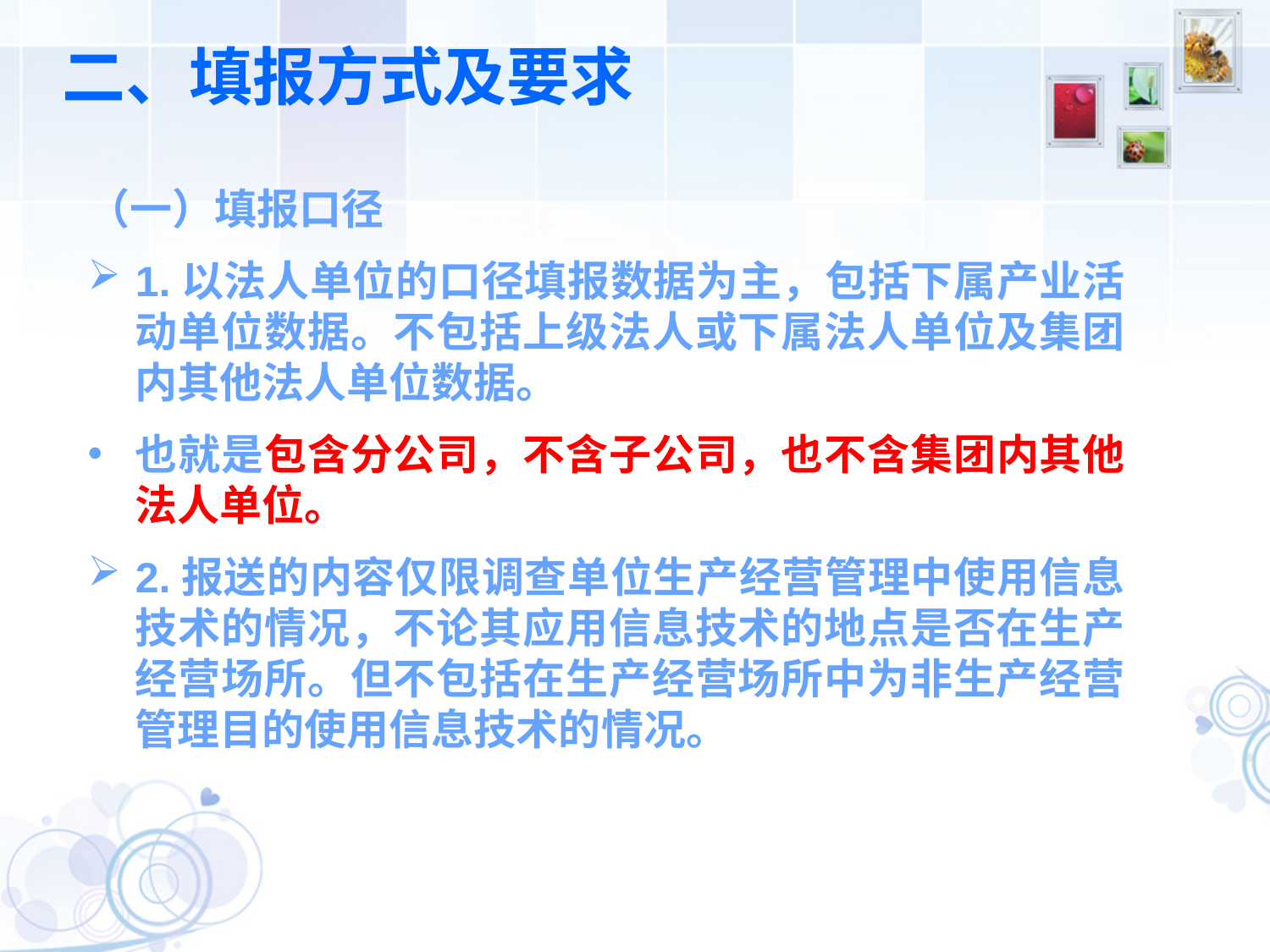

# 二、填报方式及要求
（一）填报口径
1.以法人单位的口径填报数据为主，包括下属产业活动单位数据。不包括上级法人或下属法人单位及集团内其他法人单位数据。
也就是包含分公司，不含子公司，也不含集团内其他法人单位。
2.报送的内容仅限调查单位生产经营管理中使用信息技术的情况，不论其应用信息技术的地点是否在生产经营场所。但不包括在生产经营场所中为非生产经营管理目的使用信息技术的情况。